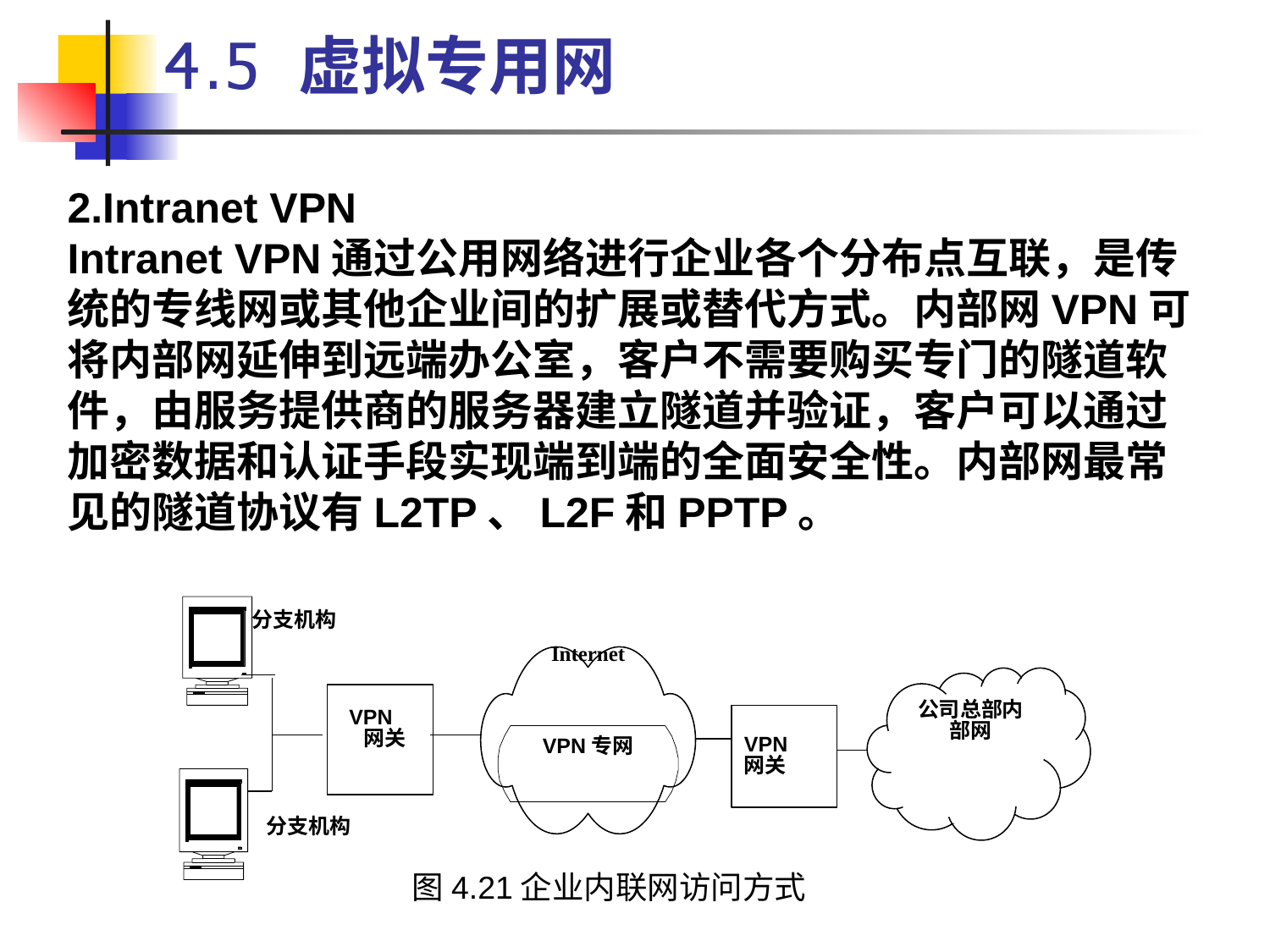

4.5 虚拟专用网
2.Intranet VPN
Intranet VPN通过公用网络进行企业各个分布点互联，是传统的专线网或其他企业间的扩展或替代方式。内部网VPN可将内部网延伸到远端办公室，客户不需要购买专门的隧道软件，由服务提供商的服务器建立隧道并验证，客户可以通过加密数据和认证手段实现端到端的全面安全性。内部网最常见的隧道协议有L2TP、L2F和PPTP。

分支机构
Internet
公司总部内部网
VPN
 网关

VPN
网关
VPN专网

分支机构
图4.21企业内联网访问方式